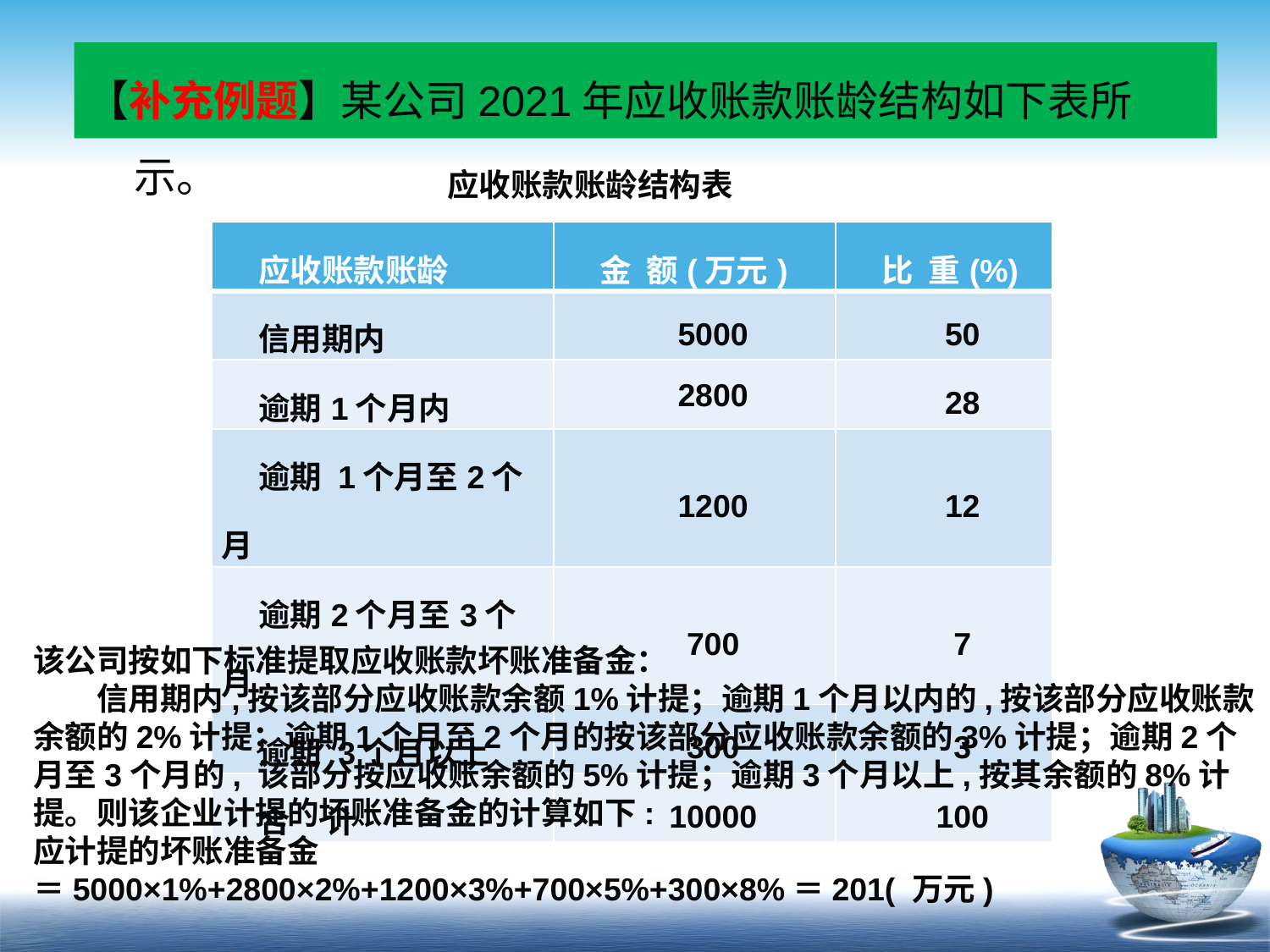

【补充例题】某公司2021年应收账款账龄结构如下表所示。

       应收账款账龄结构表
| 应收账款账龄 | 金 额(万元) | 比 重(%) |
| --- | --- | --- |
| 信用期内 | 5000 | 50 |
| 逾期1个月内 | 2800 | 28 |
| 逾期 1个月至2个月 | 1200 | 12 |
| 逾期2个月至3个月 | 700 | 7 |
| 逾期 3个月以上 | 300 | 3 |
| 合 计 | 10000 | 100 |

该公司按如下标准提取应收账款坏账准备金：
信用期内,按该部分应收账款余额1%计提；逾期1个月以内的,按该部分应收账款余额的2%计提；逾期1个月至2个月的按该部分应收账款余额的3%计提；逾期2个月至3个月的, 该部分按应收账余额的5%计提；逾期3个月以上,按其余额的8%计提。则该企业计提的坏账准备金的计算如下:
应计提的坏账准备金
＝5000×1%+2800×2%+1200×3%+700×5%+300×8%＝201( 万元)